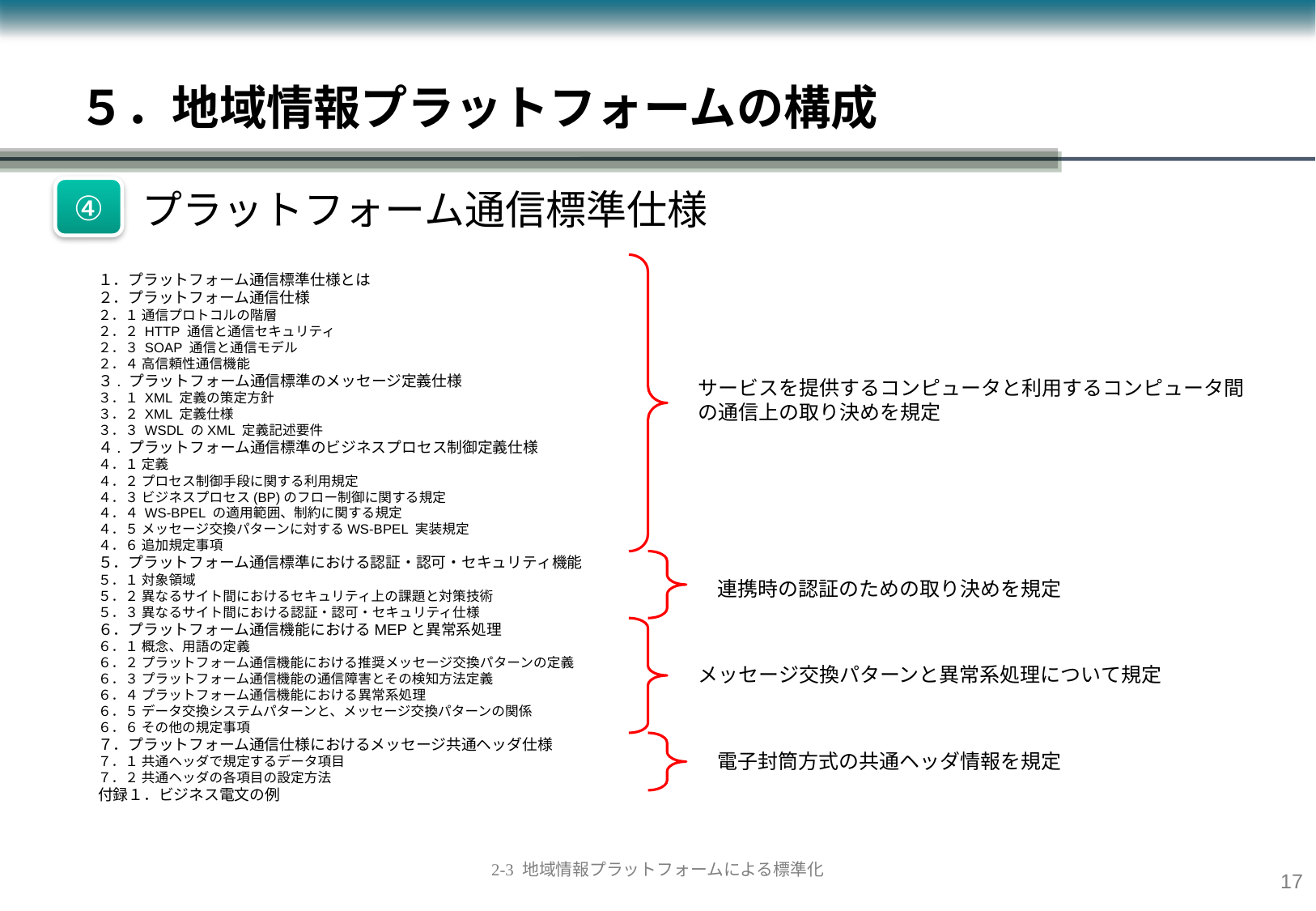

５．地域情報プラットフォームの構成
④
 プラットフォーム通信標準仕様

１．プラットフォーム通信標準仕様とは
２．プラットフォーム通信仕様
２．１ 通信プロトコルの階層
２．２ HTTP 通信と通信セキュリティ
２．３ SOAP 通信と通信モデル
２．４ 高信頼性通信機能
３. プラットフォーム通信標準のメッセージ定義仕様
３．１ XML 定義の策定方針
３．２ XML 定義仕様
３．３ WSDL のXML 定義記述要件
４. プラットフォーム通信標準のビジネスプロセス制御定義仕様
４．１ 定義
４．２ プロセス制御手段に関する利用規定
４．３ ビジネスプロセス(BP)のフロー制御に関する規定
４．４ WS-BPEL の適用範囲、制約に関する規定
４．５ メッセージ交換パターンに対するWS-BPEL 実装規定
４．６ 追加規定事項
５．プラットフォーム通信標準における認証・認可・セキュリティ機能
５．１ 対象領域
５．２ 異なるサイト間におけるセキュリティ上の課題と対策技術
５．３ 異なるサイト間における認証・認可・セキュリティ仕様
６．プラットフォーム通信機能におけるMEPと異常系処理
６．１ 概念、用語の定義
６．２ プラットフォーム通信機能における推奨メッセージ交換パターンの定義
６．３ プラットフォーム通信機能の通信障害とその検知方法定義
６．４ プラットフォーム通信機能における異常系処理
６．５ データ交換システムパターンと、メッセージ交換パターンの関係
６．６ その他の規定事項
７．プラットフォーム通信仕様におけるメッセージ共通ヘッダ仕様
７．１ 共通ヘッダで規定するデータ項目
７．２ 共通ヘッダの各項目の設定方法
付録１．ビジネス電文の例
サービスを提供するコンピュータと利用するコンピュータ間の通信上の取り決めを規定

連携時の認証のための取り決めを規定

メッセージ交換パターンと異常系処理について規定

電子封筒方式の共通ヘッダ情報を規定
17
2-3 地域情報プラットフォームによる標準化